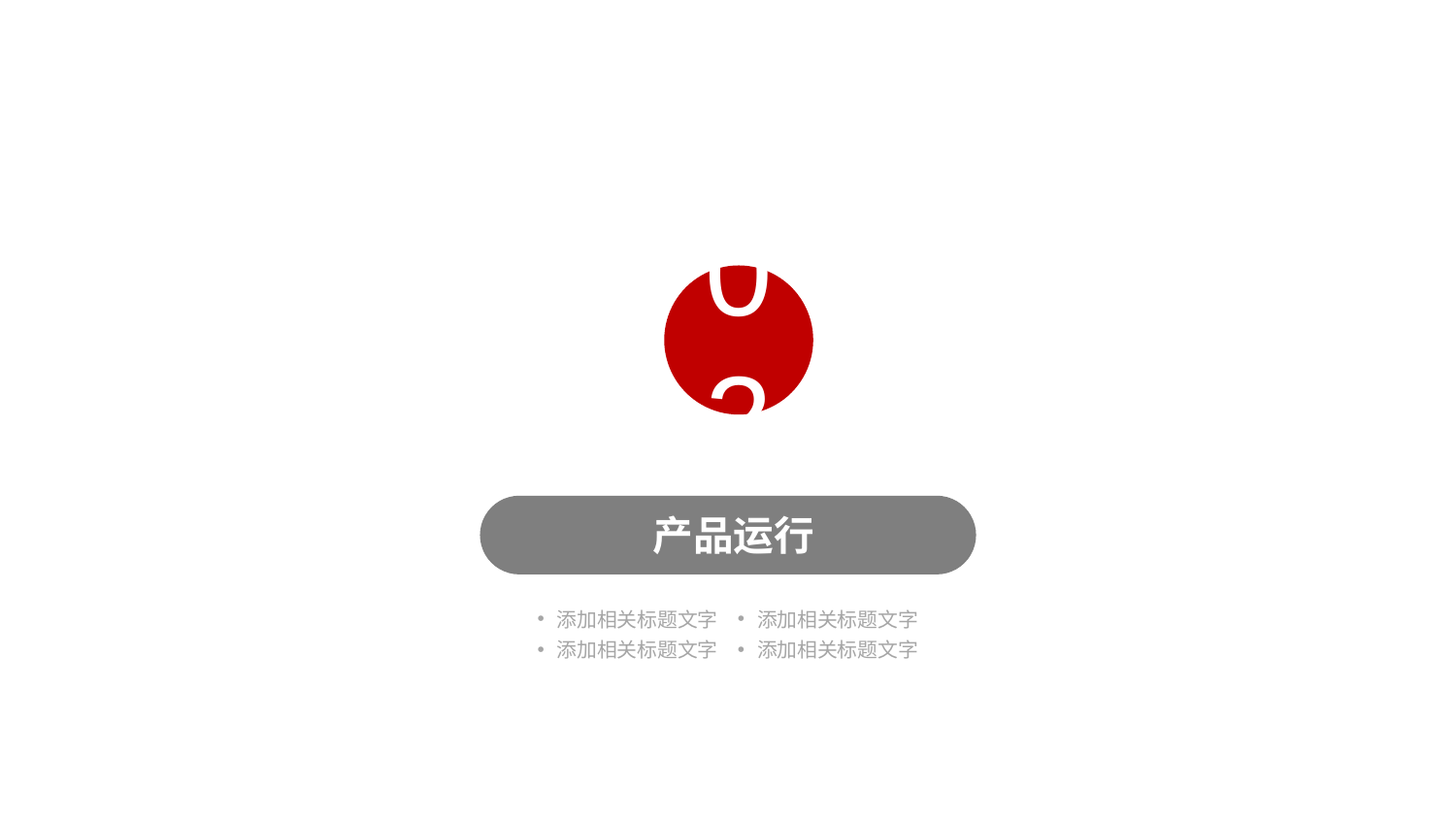

02

产品运行
添加相关标题文字
添加相关标题文字
添加相关标题文字
添加相关标题文字